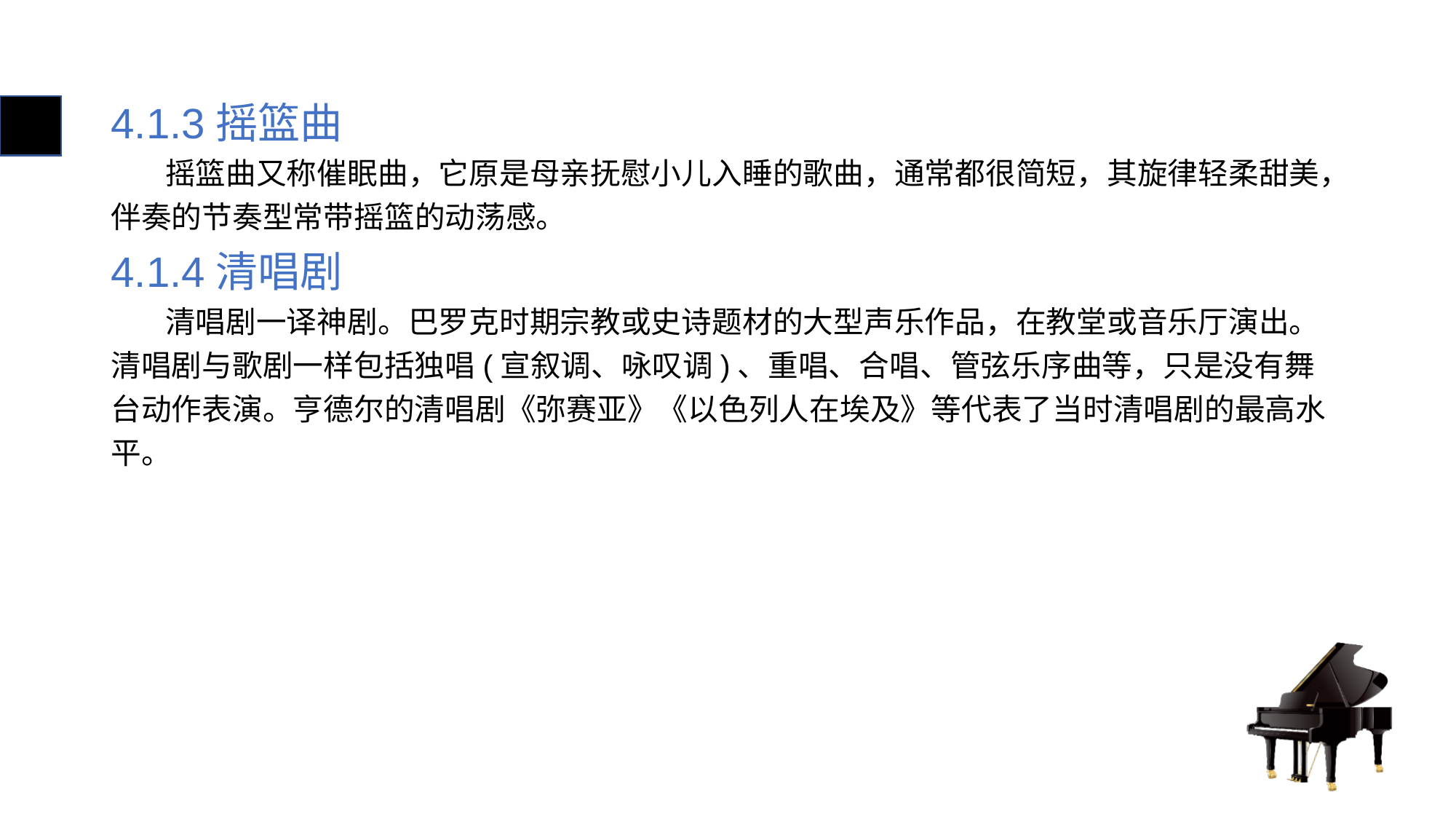

# 4.1.3摇篮曲
       摇篮曲又称催眠曲，它原是母亲抚慰小儿入睡的歌曲，通常都很简短，其旋律轻柔甜美，伴奏的节奏型常带摇篮的动荡感。
4.1.4清唱剧
       清唱剧一译神剧。巴罗克时期宗教或史诗题材的大型声乐作品，在教堂或音乐厅演出。清唱剧与歌剧一样包括独唱(宣叙调、咏叹调)、重唱、合唱、管弦乐序曲等，只是没有舞台动作表演。亨德尔的清唱剧《弥赛亚》《以色列人在埃及》等代表了当时清唱剧的最高水平。